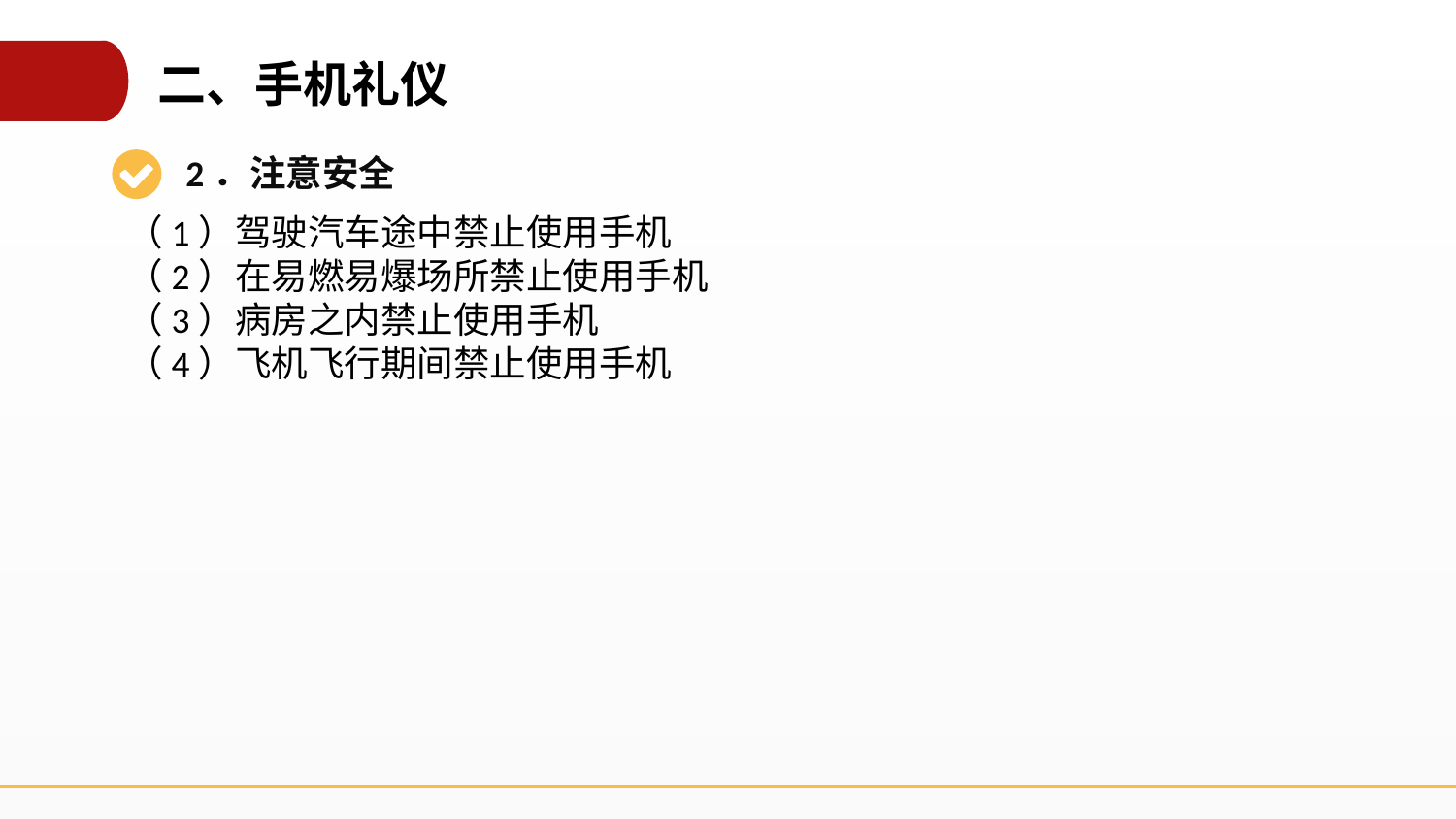

二、手机礼仪

 2．注意安全
（1）驾驶汽车途中禁止使用手机
（2）在易燃易爆场所禁止使用手机
（3）病房之内禁止使用手机
（4）飞机飞行期间禁止使用手机